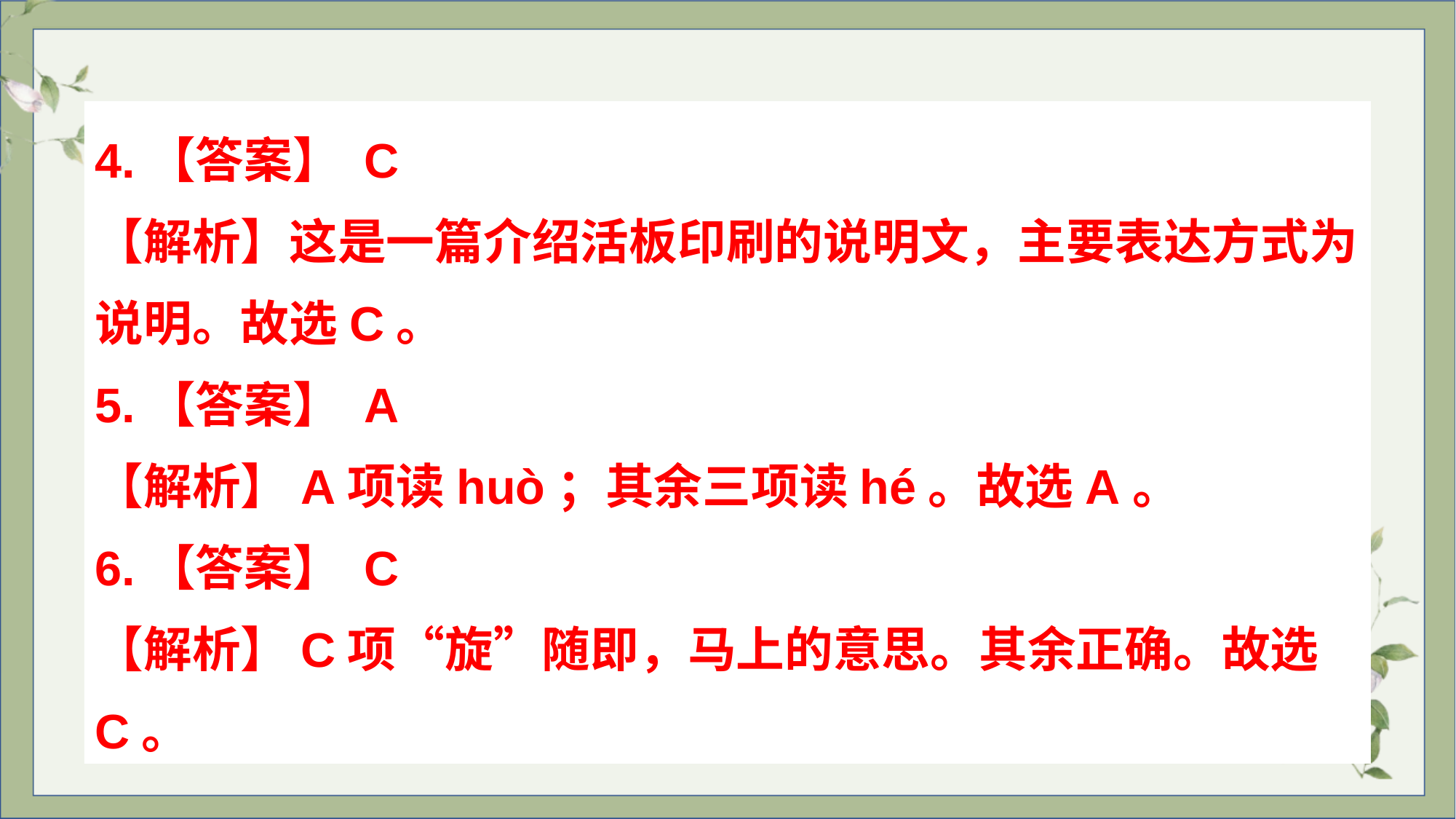

4.【答案】 C
【解析】这是一篇介绍活板印刷的说明文，主要表达方式为说明。故选C。
5.【答案】 A
【解析】A项读huò；其余三项读hé。故选A。
6.【答案】 C
【解析】C项“旋”随即，马上的意思。其余正确。故选C。